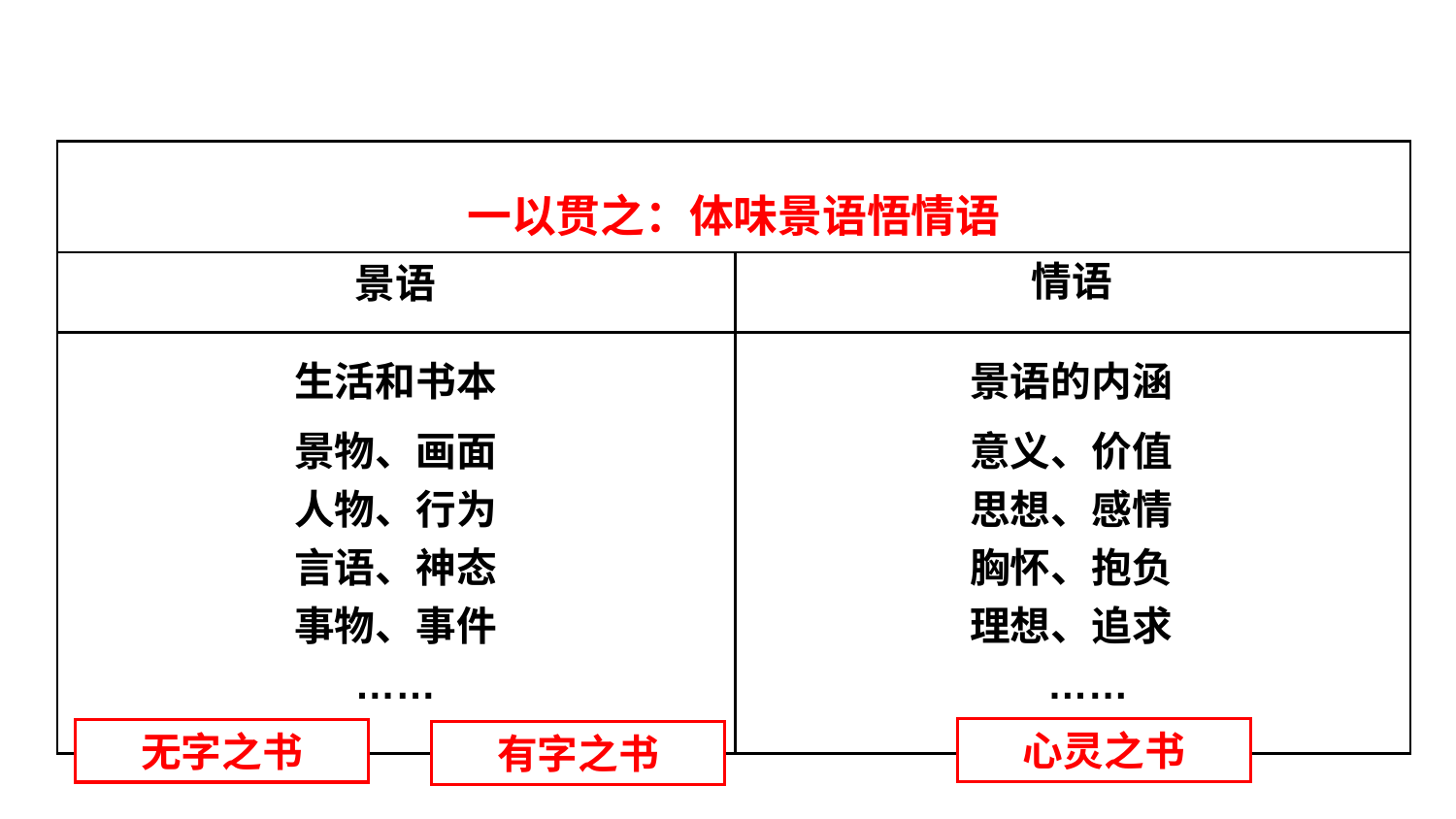

| 一以贯之：体味景语悟情语 |  |
| --- | --- |
|  |  |
|  |  |
情语
景语
生活和书本
景语的内涵
景物、画面
人物、行为
言语、神态
事物、事件
……
意义、价值
思想、感情
胸怀、抱负
理想、追求
   ……
心灵之书
无字之书
有字之书